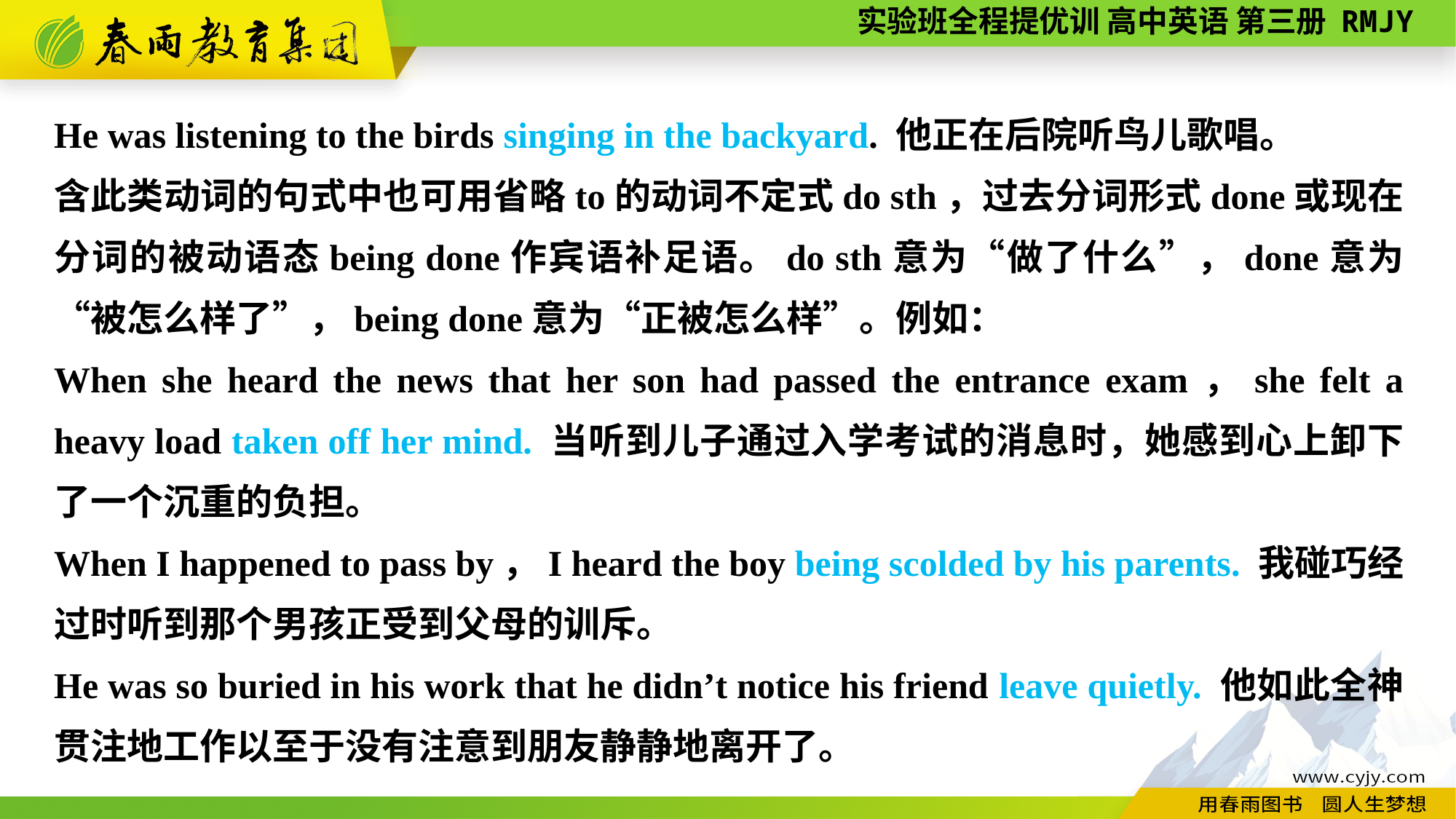

He was listening to the birds singing in the backyard. 他正在后院听鸟儿歌唱。
含此类动词的句式中也可用省略to的动词不定式do sth，过去分词形式done或现在分词的被动语态being done作宾语补足语。do sth意为“做了什么”，done意为“被怎么样了”，being done意为“正被怎么样”。例如：
When she heard the news that her son had passed the entrance exam，she felt a heavy load taken off her mind. 当听到儿子通过入学考试的消息时，她感到心上卸下了一个沉重的负担。
When I happened to pass by，I heard the boy being scolded by his parents. 我碰巧经过时听到那个男孩正受到父母的训斥。
He was so buried in his work that he didn’t notice his friend leave quietly. 他如此全神贯注地工作以至于没有注意到朋友静静地离开了。